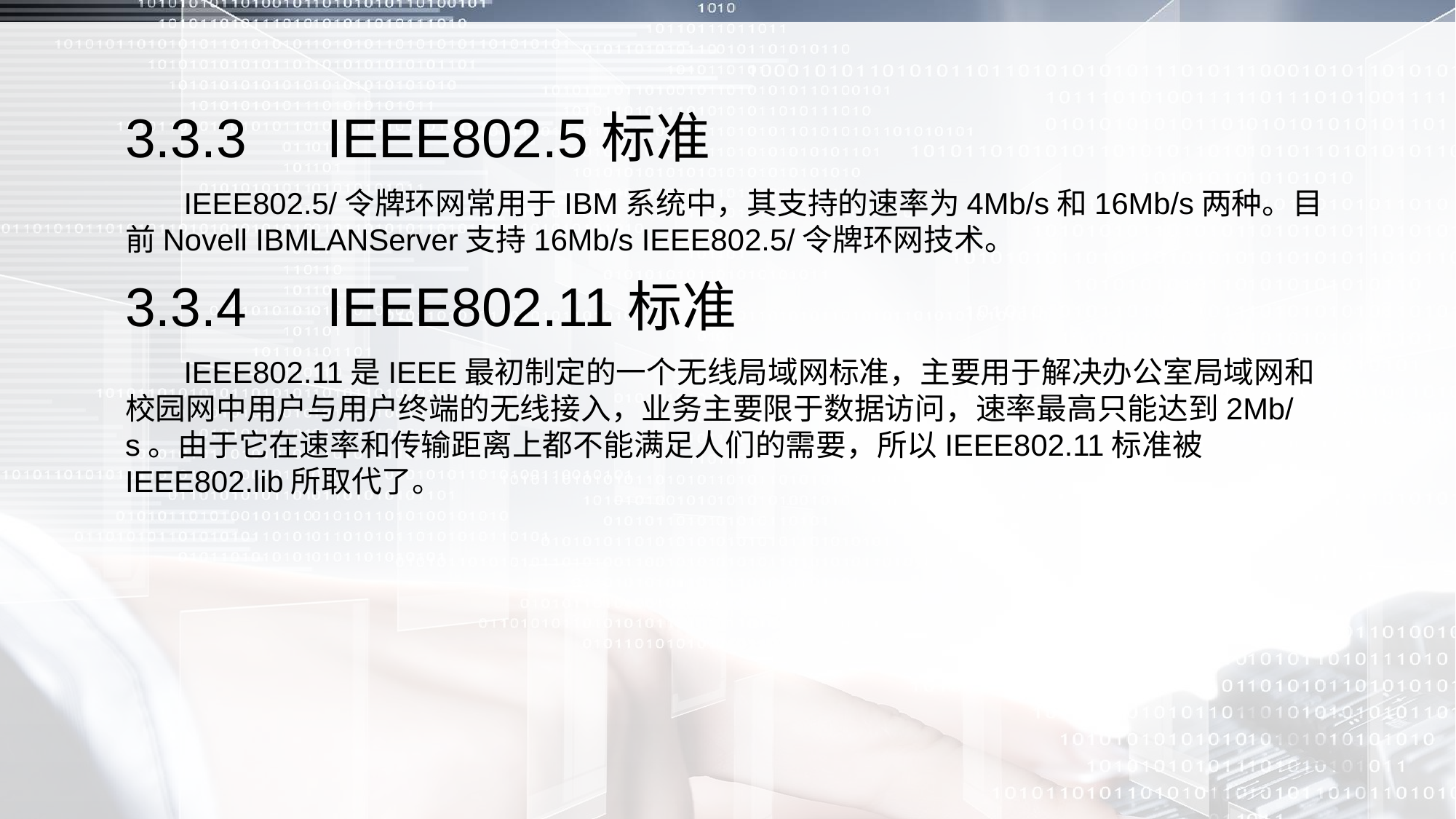

3.3.3　IEEE802.5标准
       IEEE802.5/令牌环网常用于IBM系统中，其支持的速率为4Mb/s和16Mb/s两种。目前Novell IBMLANServer支持16Mb/s IEEE802.5/令牌环网技术。
3.3.4　IEEE802.11标准
       IEEE802.11是IEEE最初制定的一个无线局域网标准，主要用于解决办公室局域网和校园网中用户与用户终端的无线接入，业务主要限于数据访问，速率最高只能达到2Mb/s。由于它在速率和传输距离上都不能满足人们的需要，所以IEEE802.11标准被IEEE802.lib所取代了。